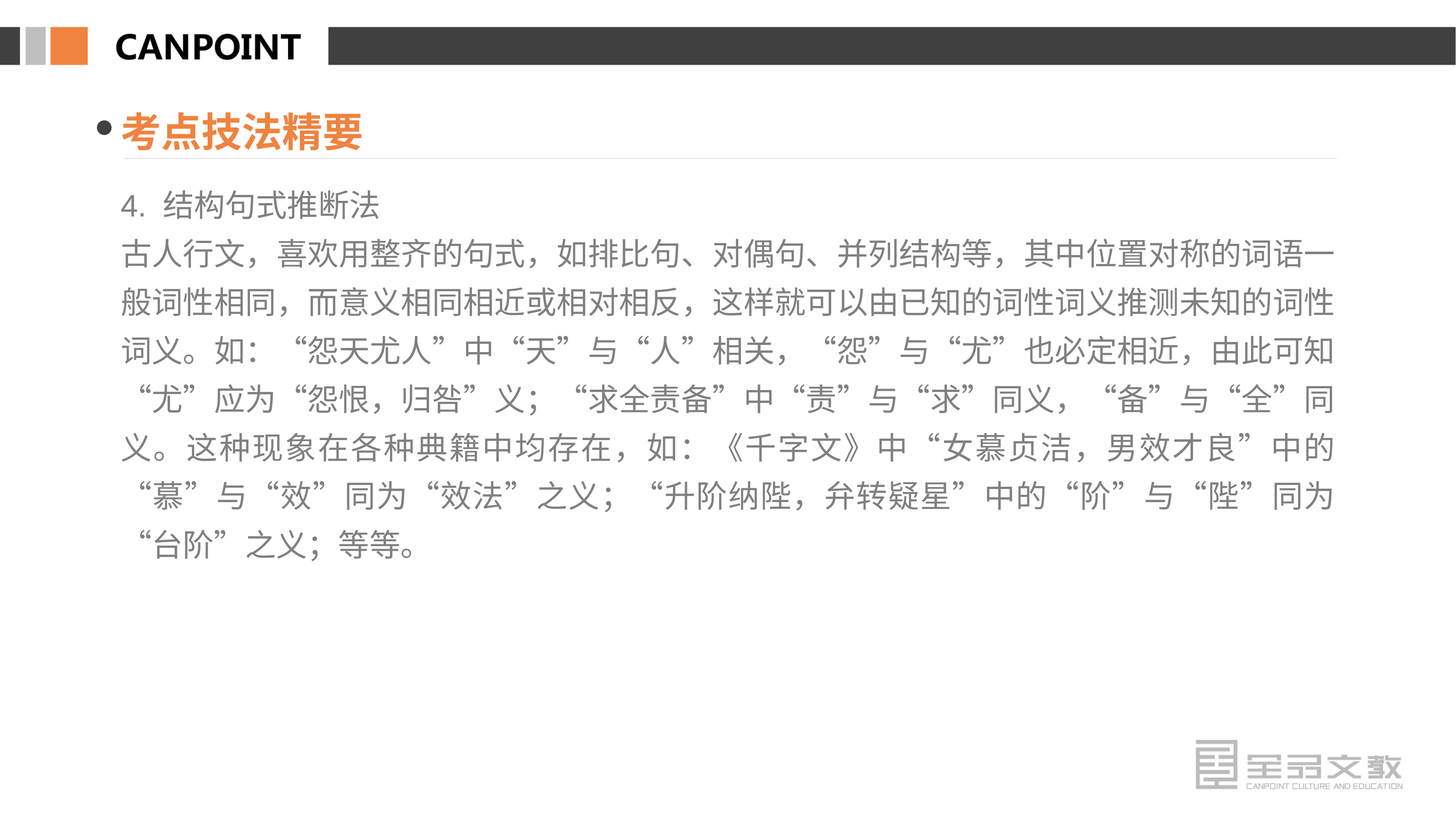

考点技法精要

4. 结构句式推断法
古人行文，喜欢用整齐的句式，如排比句、对偶句、并列结构等，其中位置对称的词语一般词性相同，而意义相同相近或相对相反，这样就可以由已知的词性词义推测未知的词性词义。如：“怨天尤人”中“天”与“人”相关，“怨”与“尤”也必定相近，由此可知“尤”应为“怨恨，归咎”义；“求全责备”中“责”与“求”同义，“备”与“全”同义。这种现象在各种典籍中均存在，如：《千字文》中“女慕贞洁，男效才良”中的“慕”与“效”同为“效法”之义；“升阶纳陛，弁转疑星”中的“阶”与“陛”同为“台阶”之义；等等。